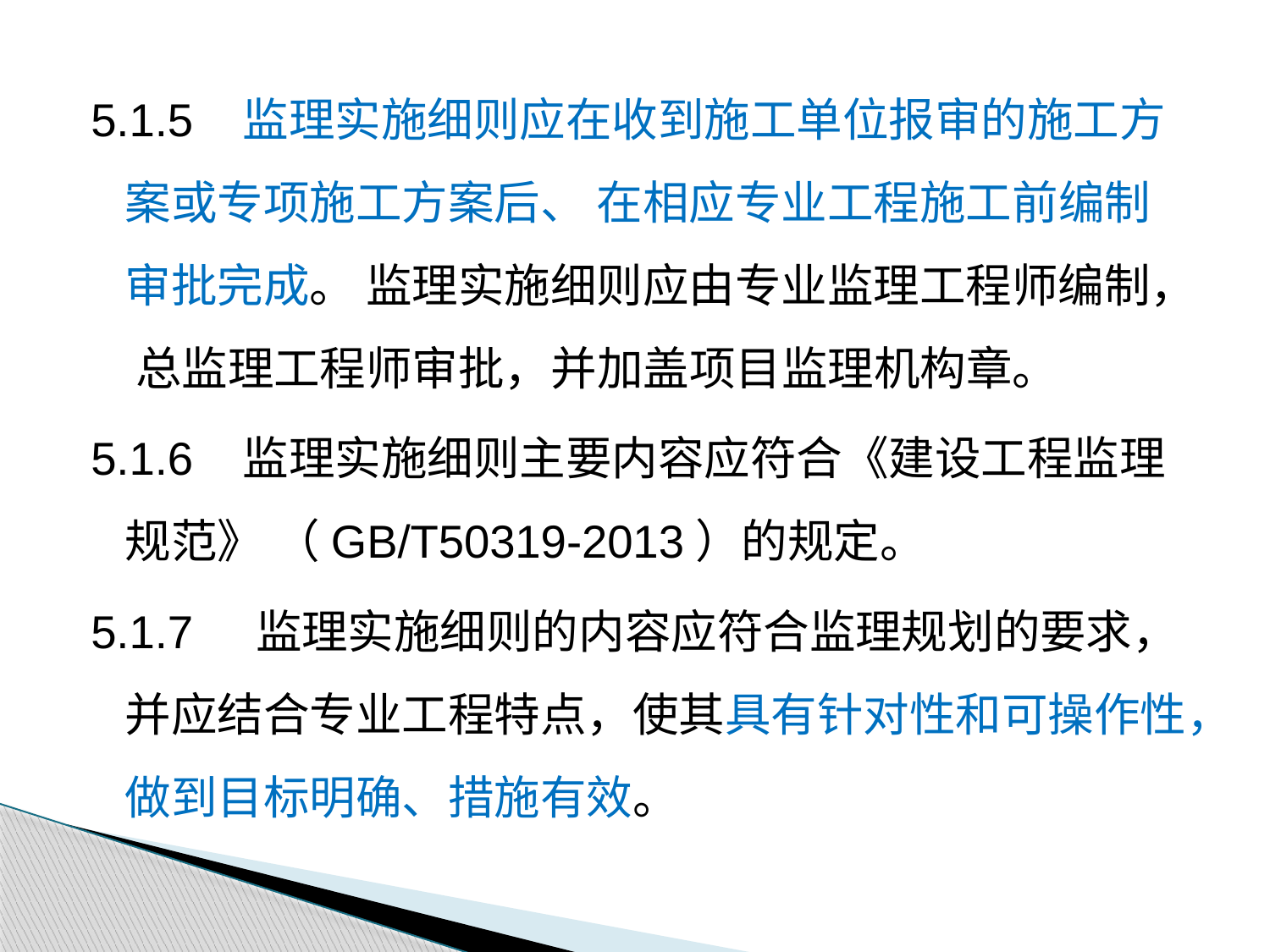

5.1.5   监理实施细则应在收到施工单位报审的施工方案或专项施工方案后、 在相应专业工程施工前编制审批完成。 监理实施细则应由专业监理工程师编制， 总监理工程师审批，并加盖项目监理机构章。
5.1.6   监理实施细则主要内容应符合《建设工程监理规范》 （GB/T50319-2013）的规定。
5.1.7    监理实施细则的内容应符合监理规划的要求，并应结合专业工程特点，使其具有针对性和可操作性，做到目标明确、措施有效。